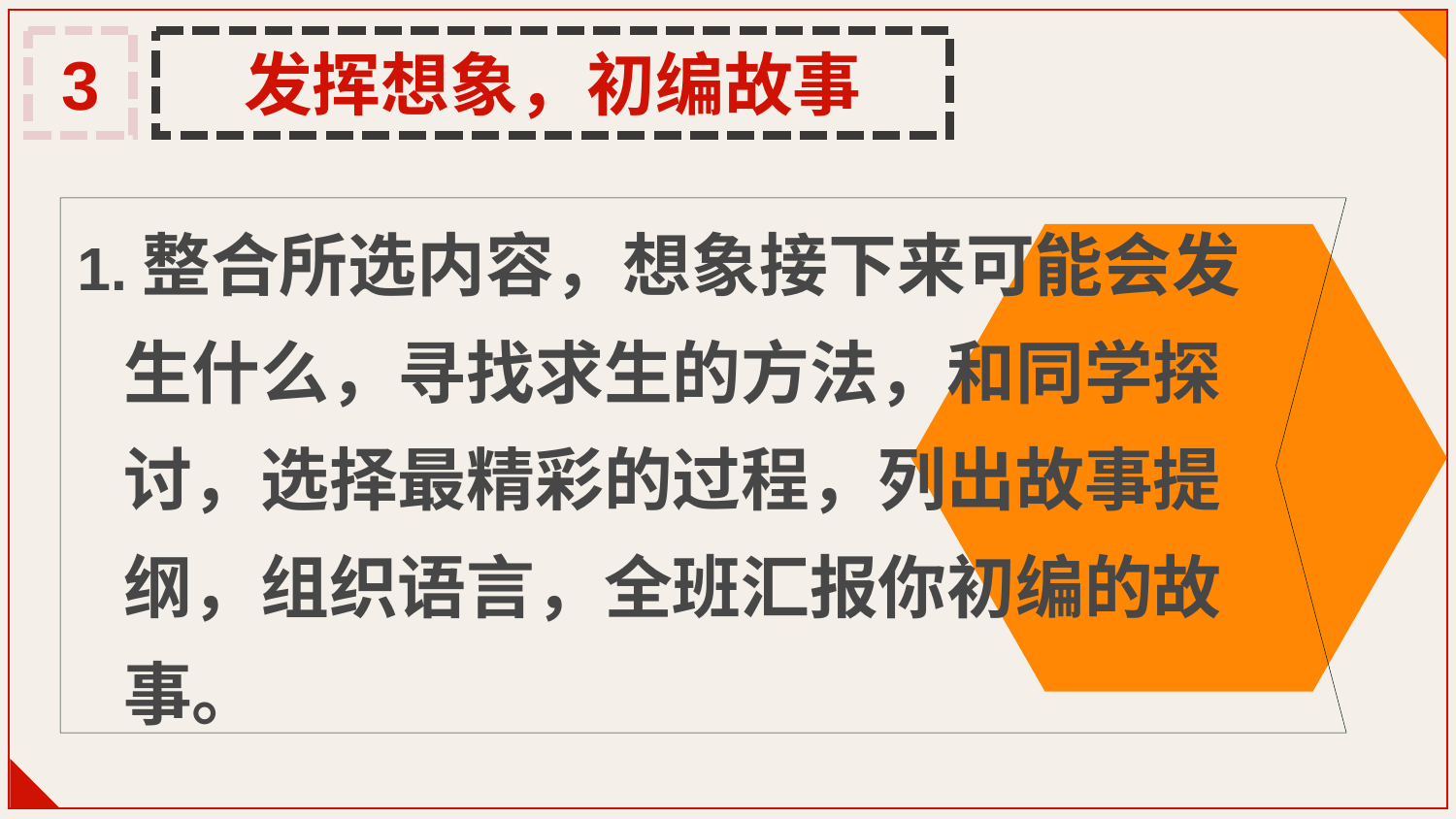

3
发挥想象，初编故事
 1.整合所选内容，想象接下来可能会发
   生什么，寻找求生的方法，和同学探
   讨，选择最精彩的过程，列出故事提
   纲，组织语言，全班汇报你初编的故
   事。